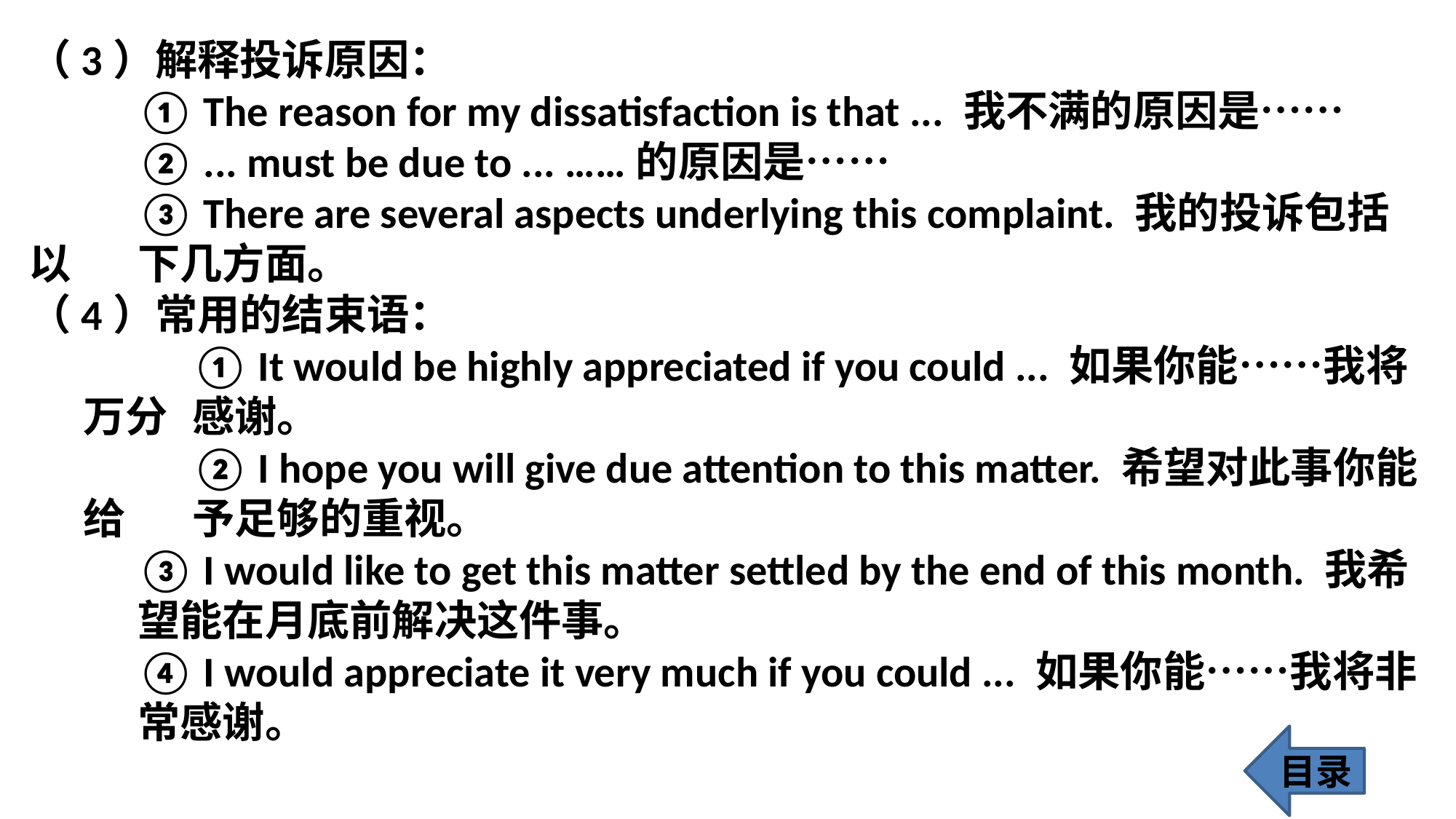

（3）解释投诉原因：
	① The reason for my dissatisfaction is that ... 我不满的原因是……
	② ... must be due to ... ……的原因是……
	③ There are several aspects underlying this complaint. 我的投诉包括以	下几方面。
（4）常用的结束语：
	① It would be highly appreciated if you could ... 如果你能……我将万分	感谢。
	② I hope you will give due attention to this matter. 希望对此事你能给	予足够的重视。
	③ I would like to get this matter settled by the end of this month. 我希 	望能在月底前解决这件事。
	④ I would appreciate it very much if you could ... 如果你能……我将非	常感谢。
目录
35